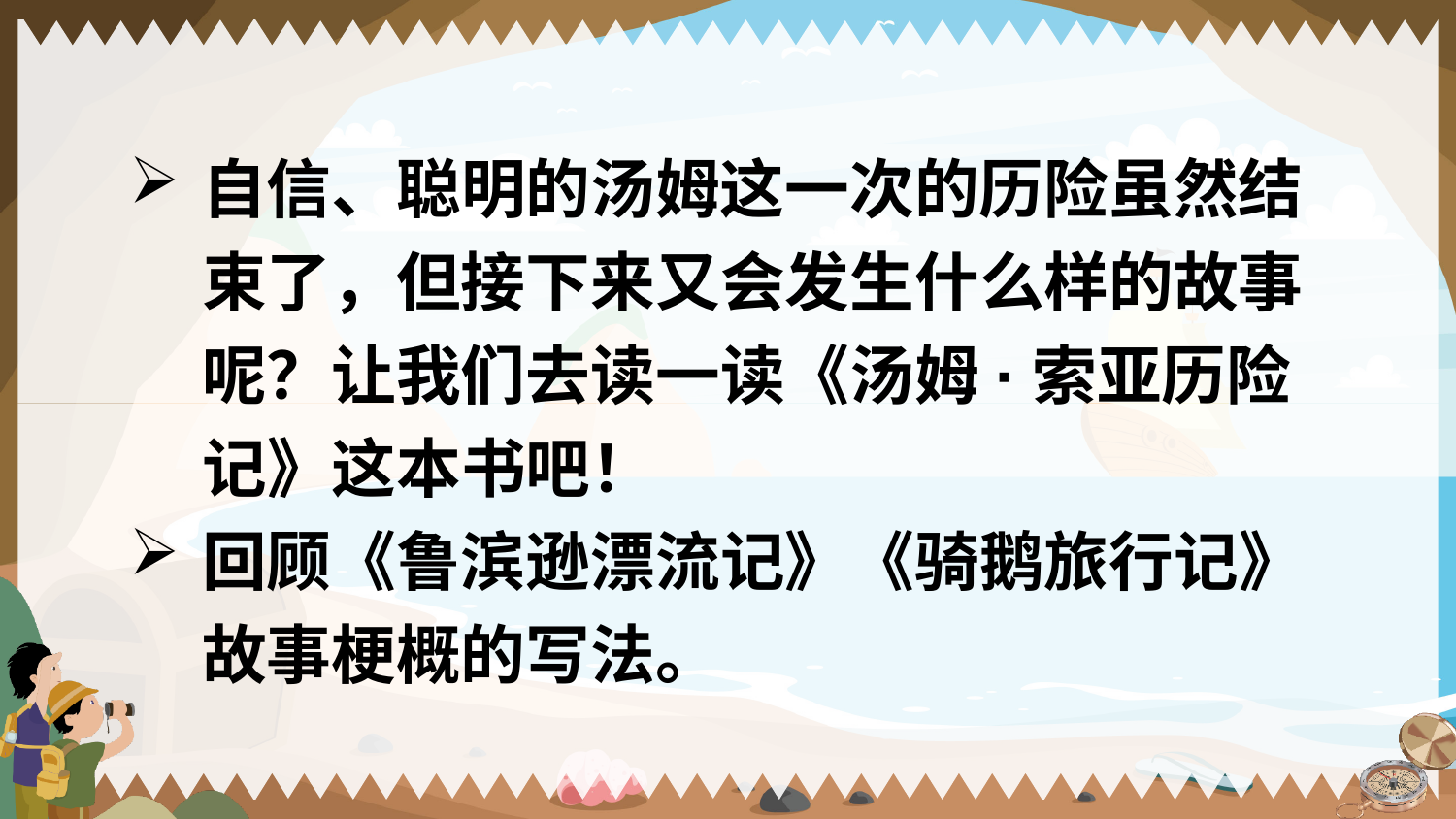

自信、聪明的汤姆这一次的历险虽然结束了，但接下来又会发生什么样的故事呢？让我们去读一读《汤姆·索亚历险记》这本书吧！
回顾《鲁滨逊漂流记》《骑鹅旅行记》故事梗概的写法。